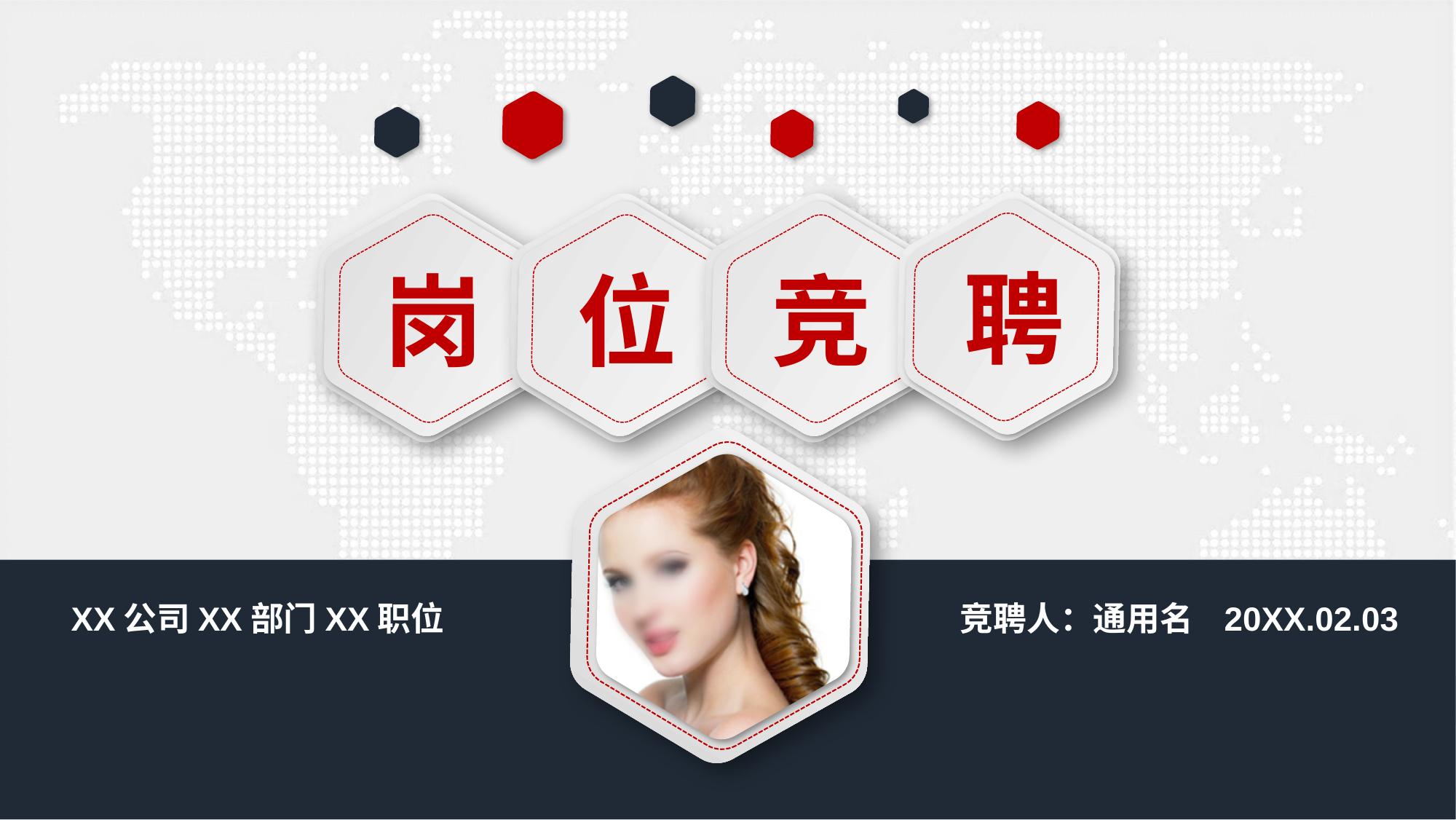

聘
竞
位
岗

XX公司XX部门XX职位
竞聘人：通用名   20XX.02.03